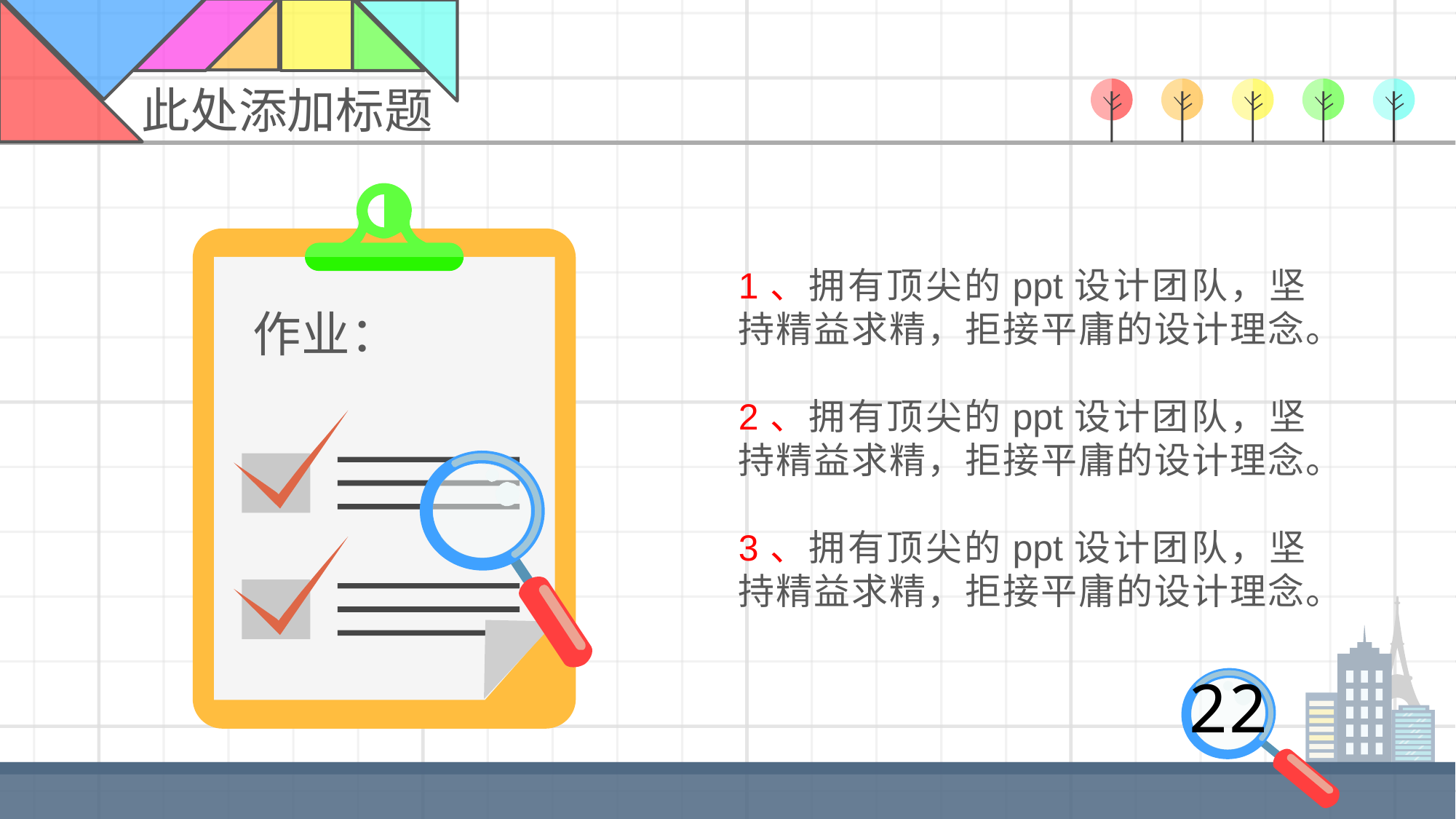

此处添加标题

1、拥有顶尖的ppt设计团队，坚持精益求精，拒接平庸的设计理念。

2、拥有顶尖的ppt设计团队，坚持精益求精，拒接平庸的设计理念。

3、拥有顶尖的ppt设计团队，坚持精益求精，拒接平庸的设计理念。
作业：

22